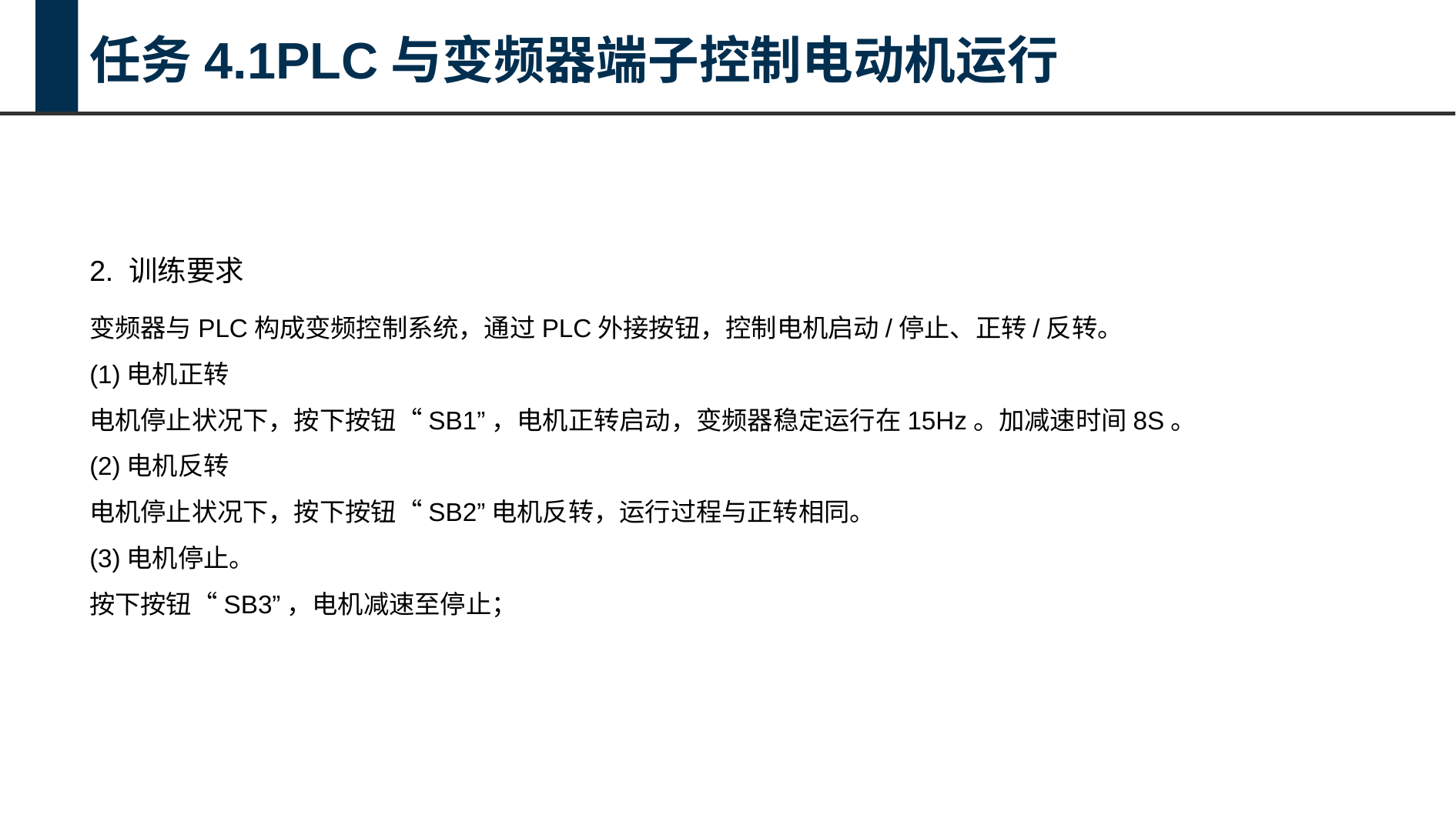

任务4.1PLC与变频器端子控制电动机运行
2. 训练要求
变频器与PLC构成变频控制系统，通过PLC外接按钮，控制电机启动/停止、正转/反转。
(1)电机正转
电机停止状况下，按下按钮“SB1”，电机正转启动，变频器稳定运行在15Hz。加减速时间8S。
(2)电机反转
电机停止状况下，按下按钮“SB2”电机反转，运行过程与正转相同。
(3)电机停止。
按下按钮“SB3”，电机减速至停止；